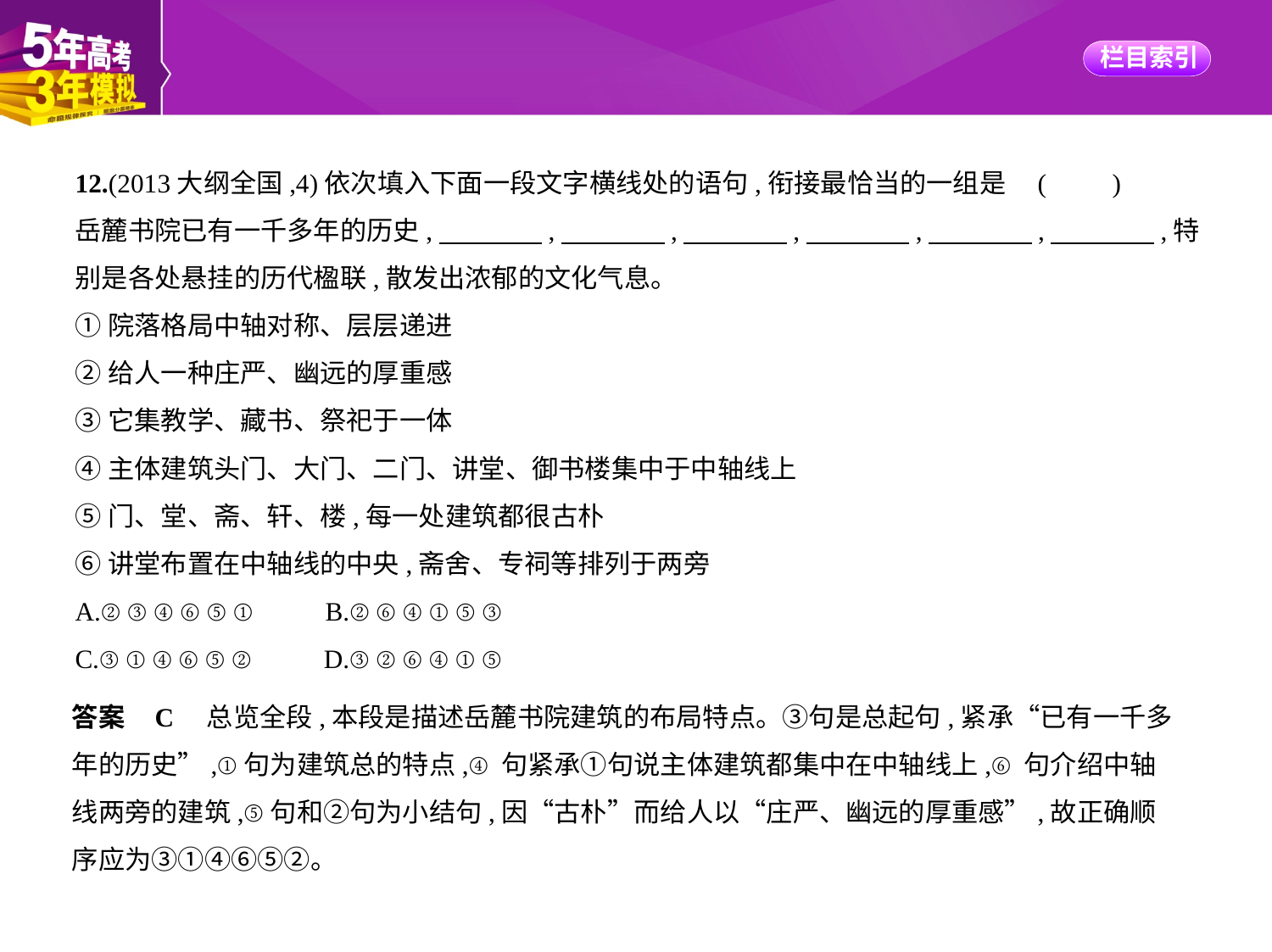

12.(2013大纲全国,4)依次填入下面一段文字横线处的语句,衔接最恰当的一组是 (　　)
岳麓书院已有一千多年的历史,　　　    ,　　　    ,　　　    ,　　　    ,　　　    ,　　　    ,特
别是各处悬挂的历代楹联,散发出浓郁的文化气息。
①院落格局中轴对称、层层递进
②给人一种庄严、幽远的厚重感
③它集教学、藏书、祭祀于一体
④主体建筑头门、大门、二门、讲堂、御书楼集中于中轴线上
⑤门、堂、斋、轩、楼,每一处建筑都很古朴
⑥讲堂布置在中轴线的中央,斋舍、专祠等排列于两旁
A.②③④⑥⑤①　　B.②⑥④①⑤③
C.③①④⑥⑤②　　D.③②⑥④①⑤
答案    C　总览全段,本段是描述岳麓书院建筑的布局特点。③句是总起句,紧承“已有一千多
年的历史”,①句为建筑总的特点,④句紧承①句说主体建筑都集中在中轴线上,⑥句介绍中轴
线两旁的建筑,⑤句和②句为小结句,因“古朴”而给人以“庄严、幽远的厚重感”,故正确顺
序应为③①④⑥⑤②。